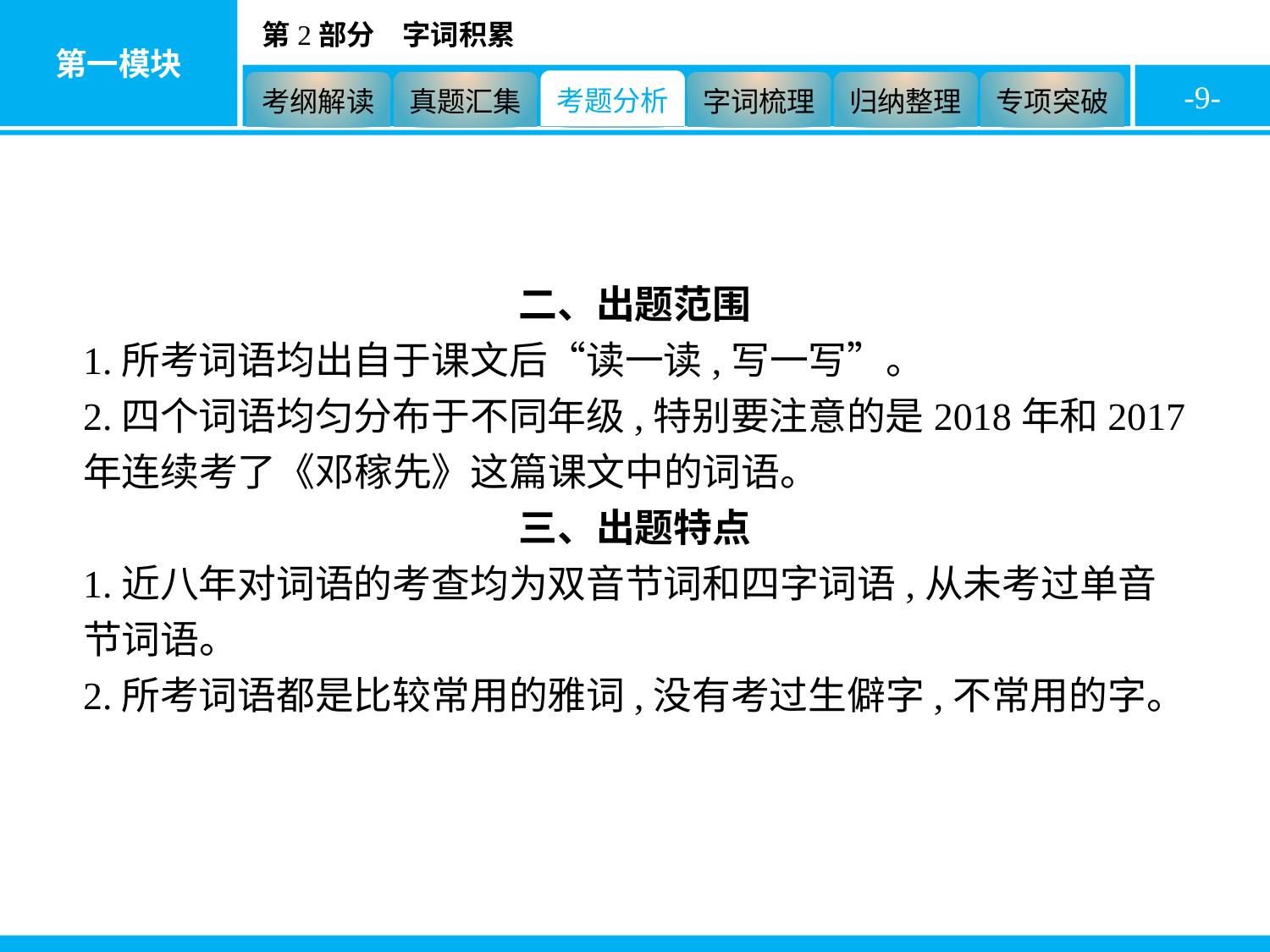

-9-
二、出题范围
1.所考词语均出自于课文后“读一读,写一写”。
2.四个词语均匀分布于不同年级,特别要注意的是2018年和2017年连续考了《邓稼先》这篇课文中的词语。
三、出题特点
1.近八年对词语的考查均为双音节词和四字词语,从未考过单音节词语。
2.所考词语都是比较常用的雅词,没有考过生僻字,不常用的字。